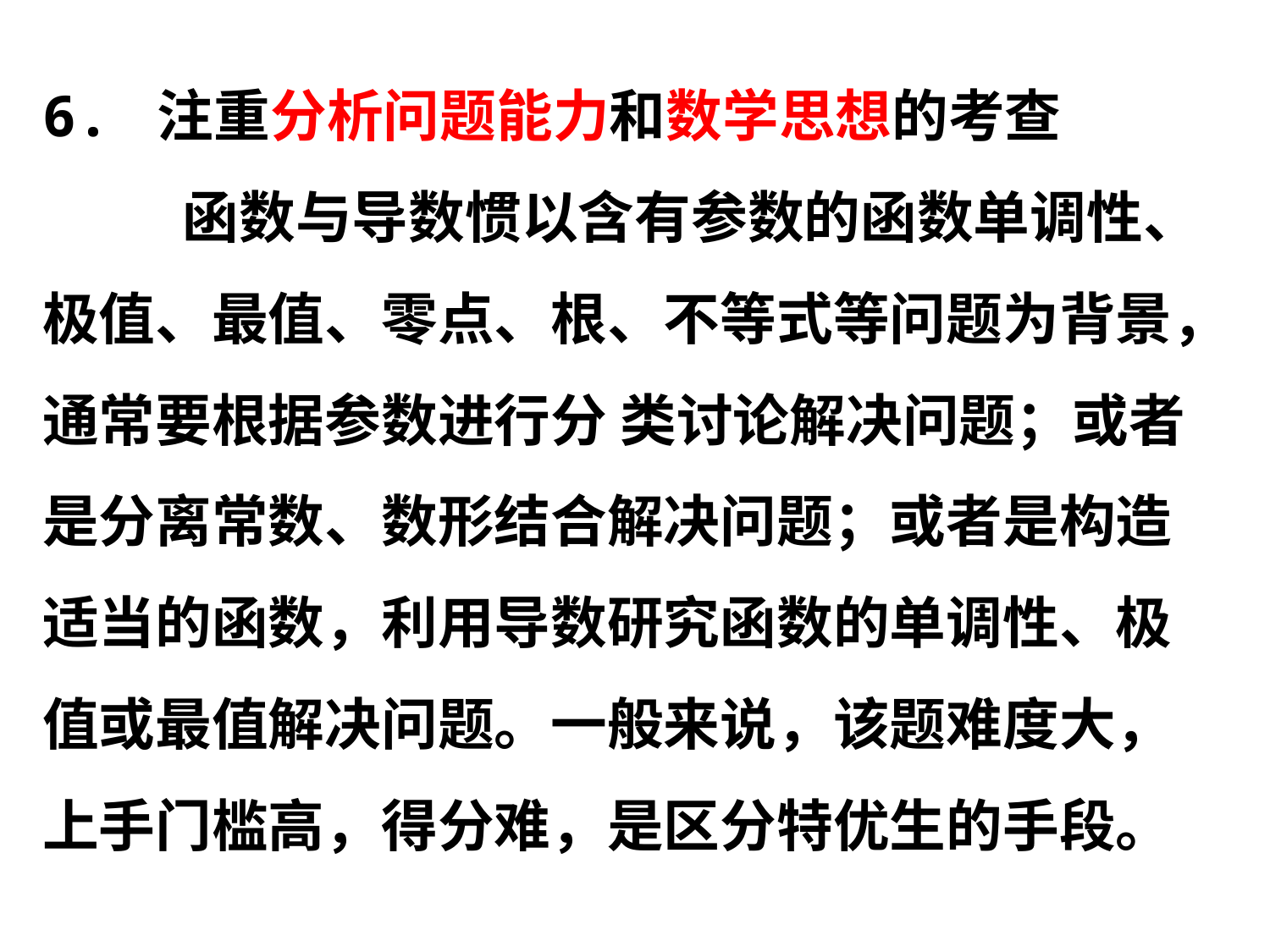

6. 注重分析问题能力和数学思想的考查
          函数与导数惯以含有参数的函数单调性、极值、最值、零点、根、不等式等问题为背景，通常要根据参数进行分 类讨论解决问题；或者是分离常数、数形结合解决问题；或者是构造适当的函数，利用导数研究函数的单调性、极值或最值解决问题。一般来说，该题难度大，上手门槛高，得分难，是区分特优生的手段。